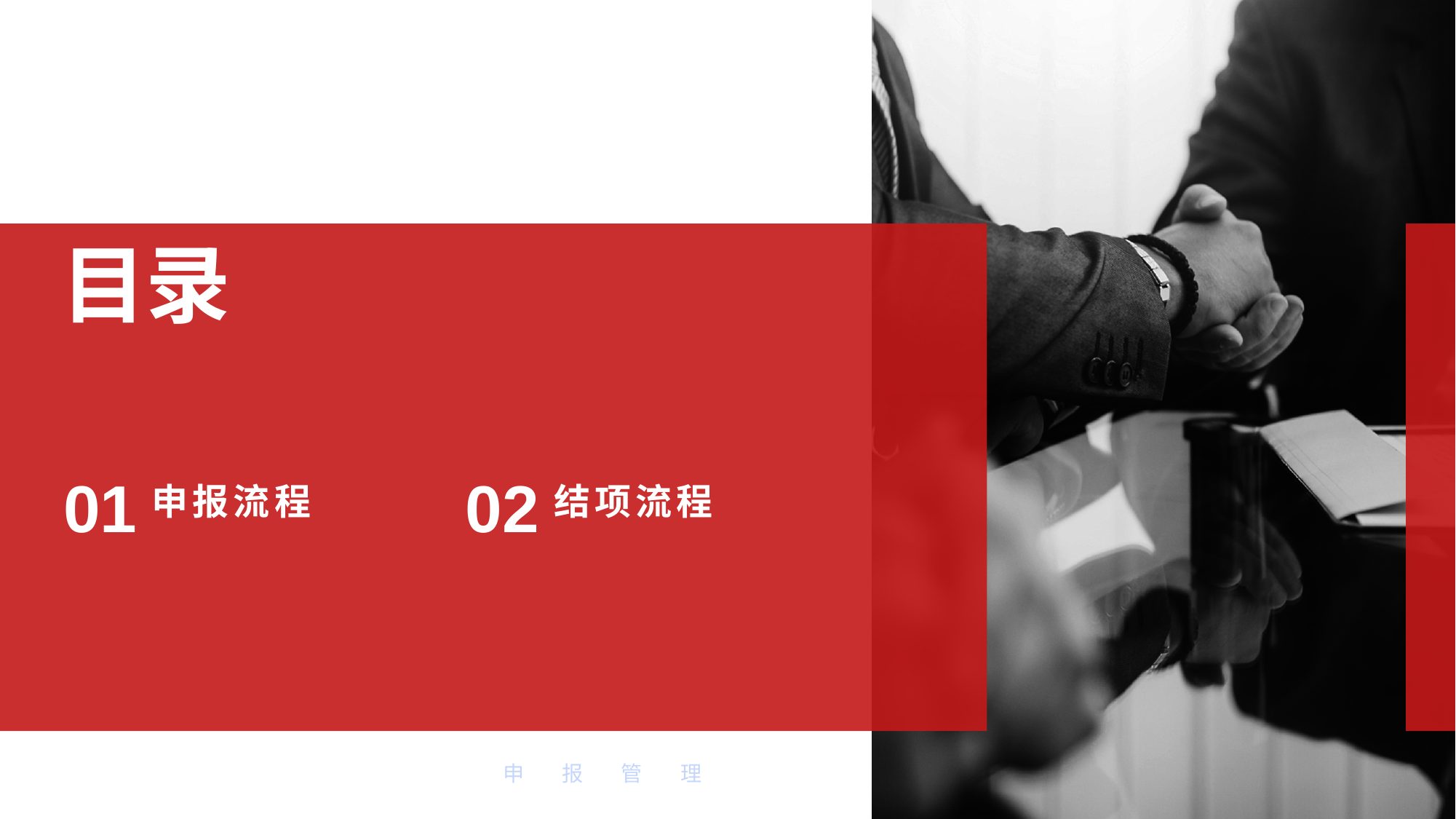

# 目录
01
02
申报流程
结项流程
申报管理系统操作说明